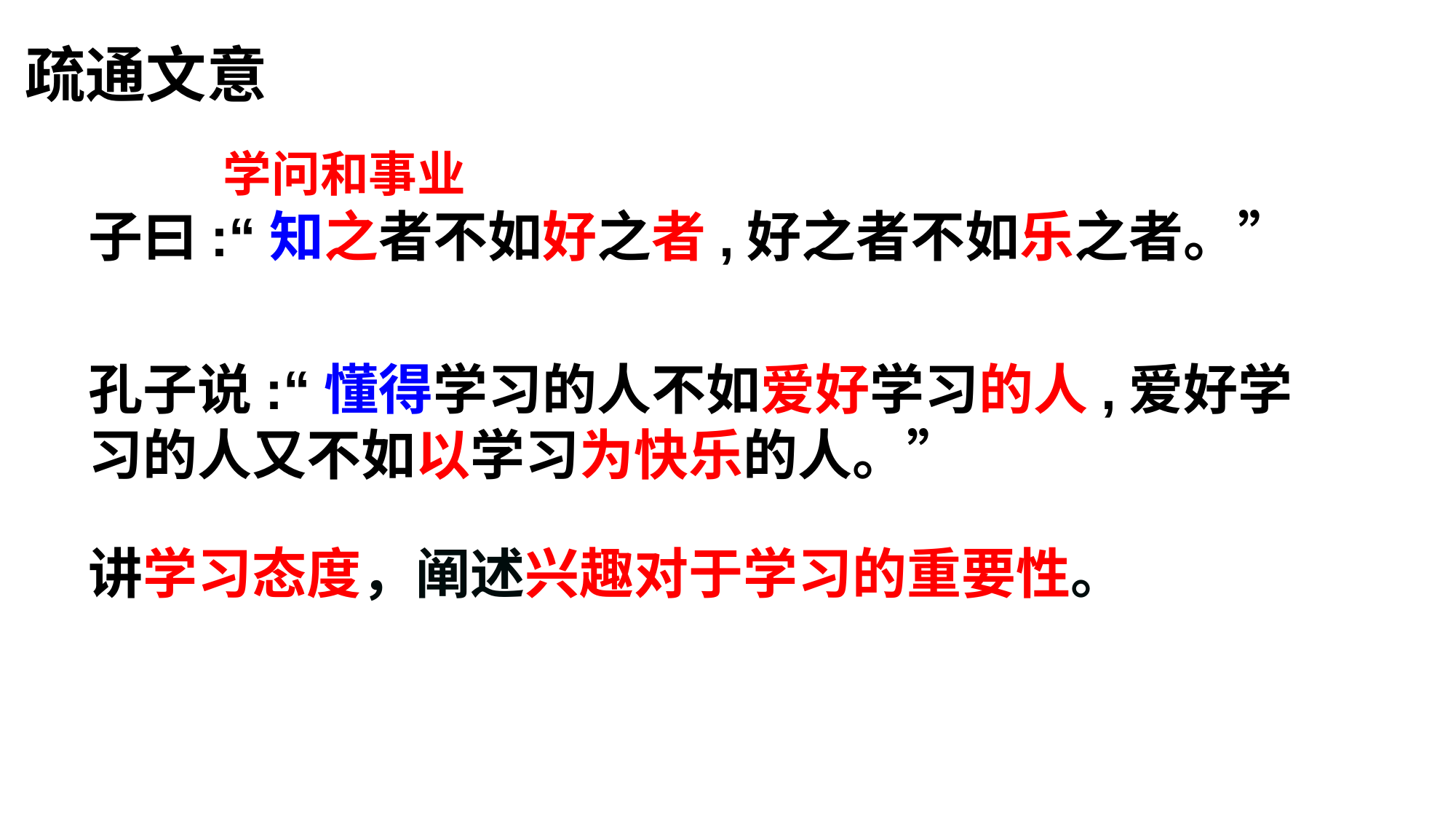

疏通文意
学问和事业
子曰:“知之者不如好之者,好之者不如乐之者。”

孔子说:“懂得学习的人不如爱好学习的人,爱好学习的人又不如以学习为快乐的人。”
讲学习态度，阐述兴趣对于学习的重要性。